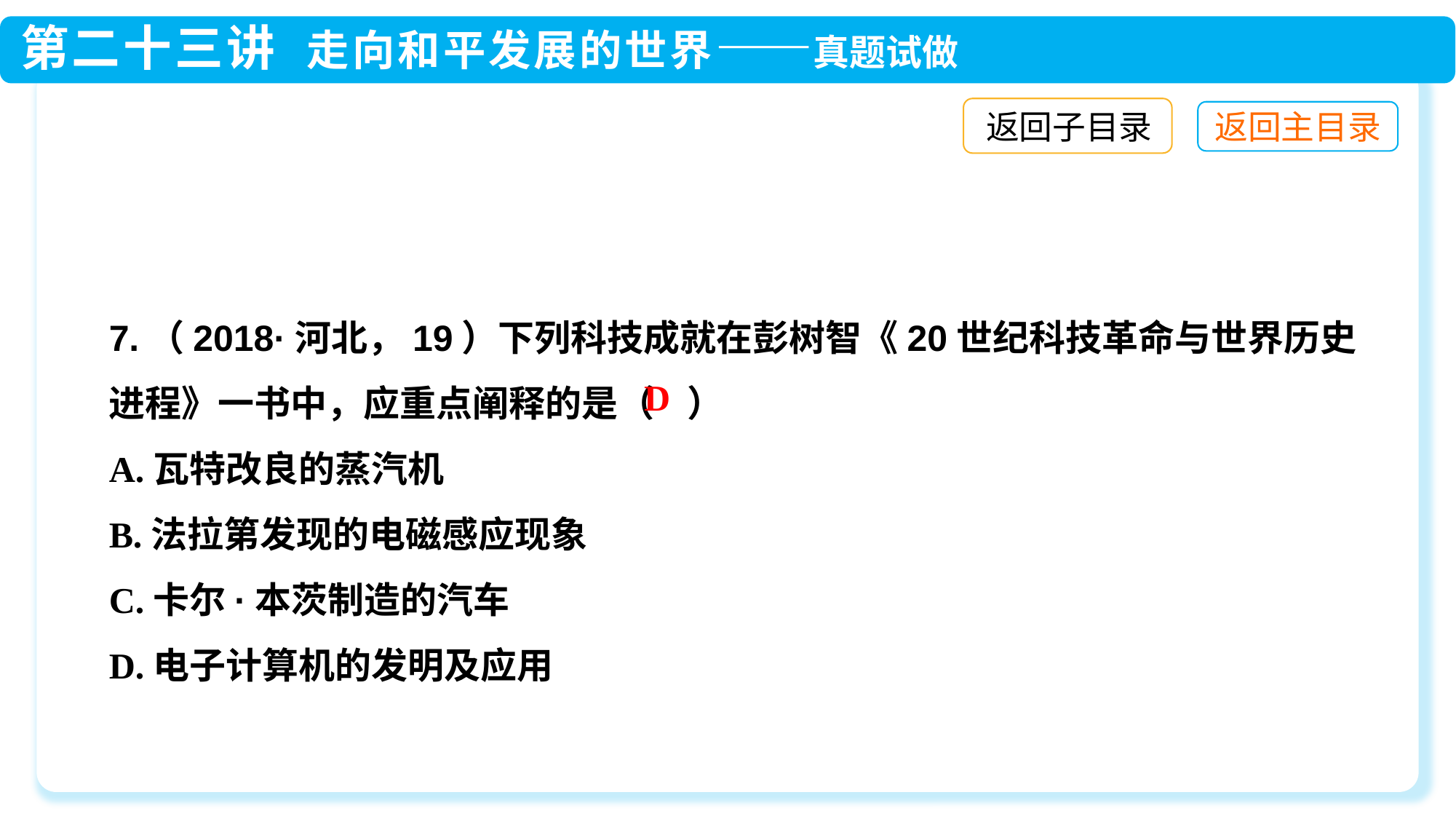

返回子目录
7.（2018·河北，19）下列科技成就在彭树智《20世纪科技革命与世界历史进程》一书中，应重点阐释的是（    ）
A.瓦特改良的蒸汽机
B.法拉第发现的电磁感应现象
C.卡尔·本茨制造的汽车
D.电子计算机的发明及应用
D